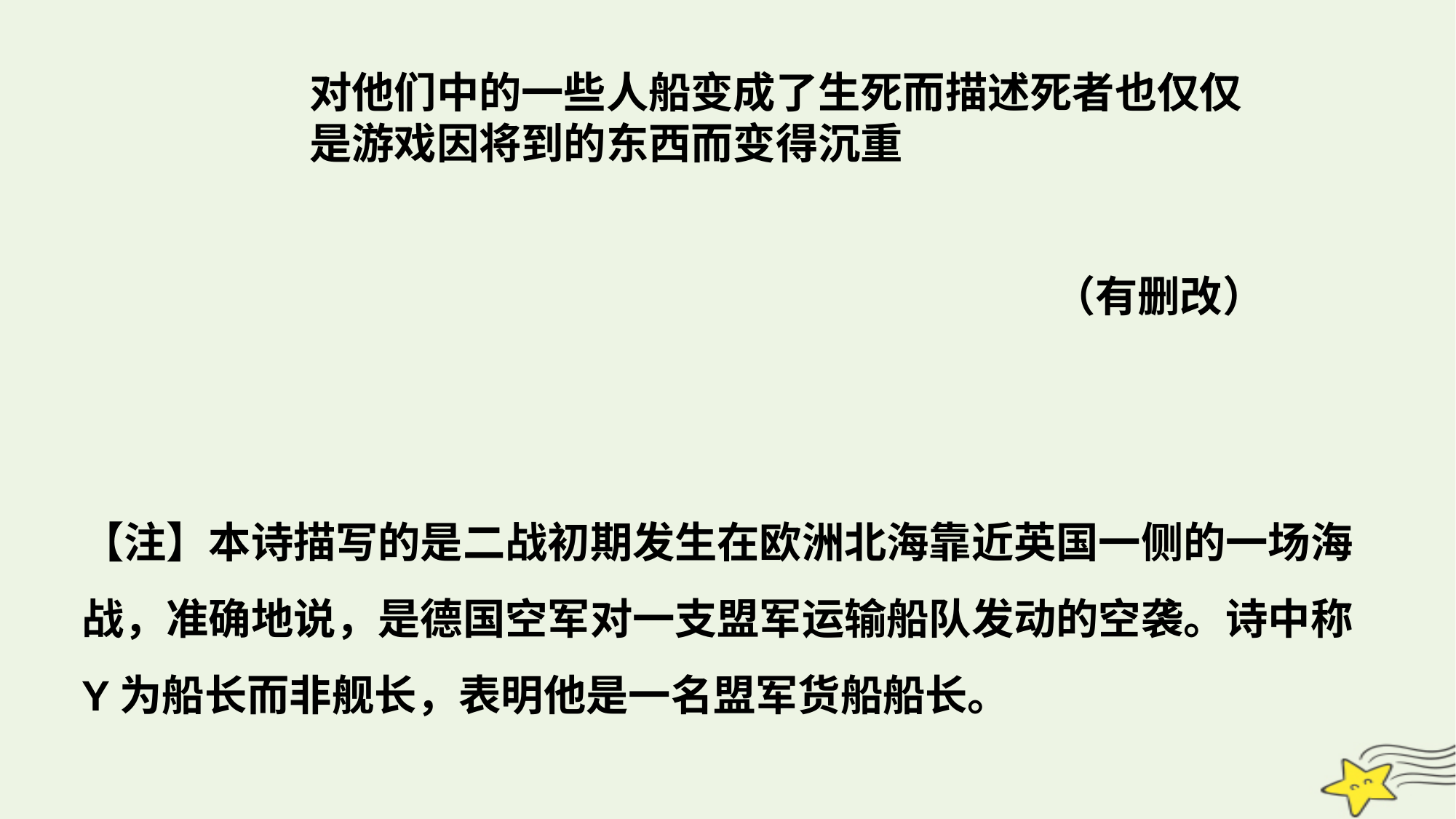

对他们中的一些人船变成了生死而描述死者也仅仅是游戏因将到的东西而变得沉重

（有删改）

【注】本诗描写的是二战初期发生在欧洲北海靠近英国一侧的一场海战，准确地说，是德国空军对一支盟军运输船队发动的空袭。诗中称Y为船长而非舰长，表明他是一名盟军货船船长。